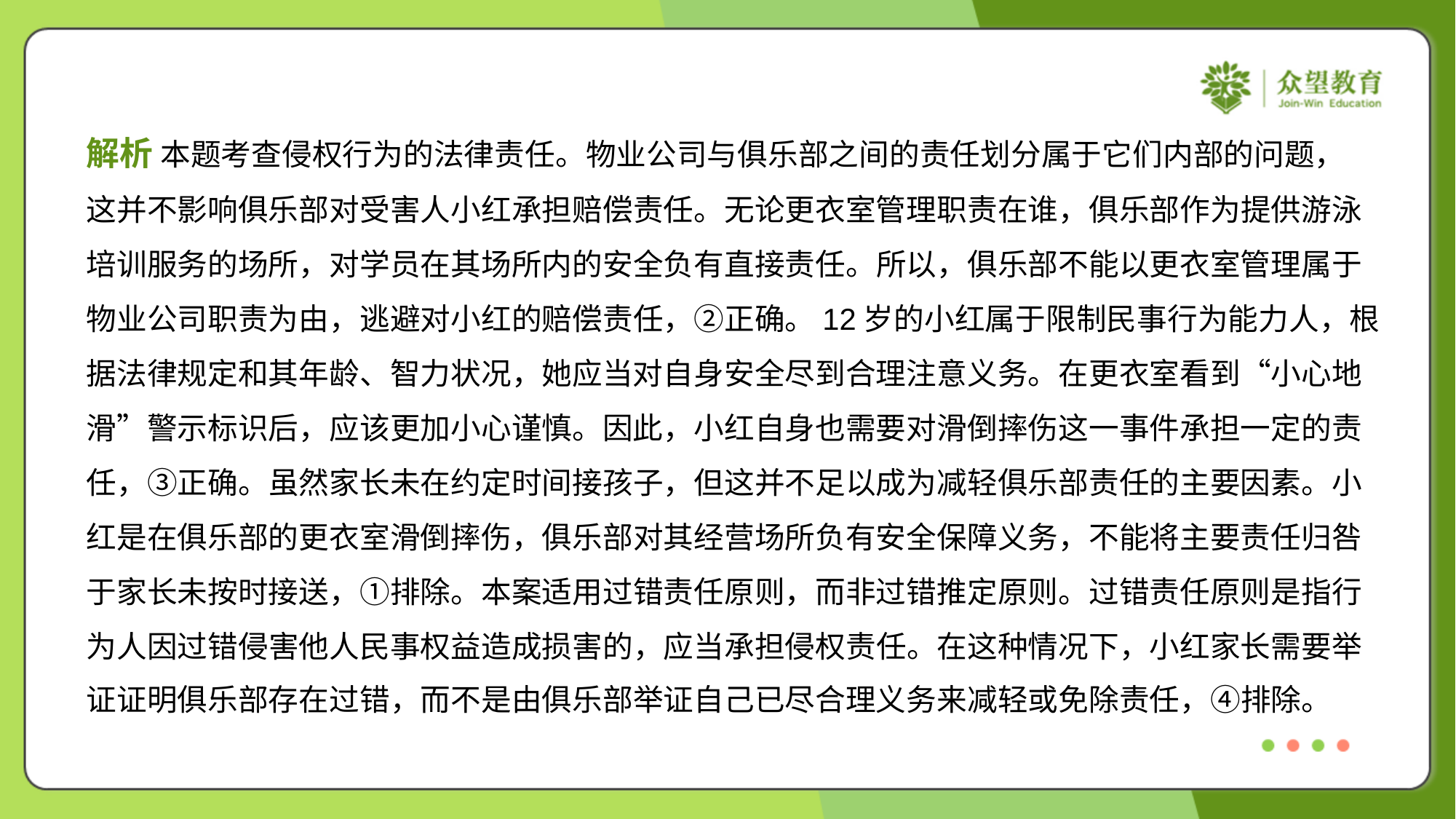

解析 本题考查侵权行为的法律责任。物业公司与俱乐部之间的责任划分属于它们内部的问题，
这并不影响俱乐部对受害人小红承担赔偿责任。无论更衣室管理职责在谁，俱乐部作为提供游泳
培训服务的场所，对学员在其场所内的安全负有直接责任。所以，俱乐部不能以更衣室管理属于
物业公司职责为由，逃避对小红的赔偿责任，②正确。12岁的小红属于限制民事行为能力人，根
据法律规定和其年龄、智力状况，她应当对自身安全尽到合理注意义务。在更衣室看到“小心地
滑”警示标识后，应该更加小心谨慎。因此，小红自身也需要对滑倒摔伤这一事件承担一定的责
任，③正确。虽然家长未在约定时间接孩子，但这并不足以成为减轻俱乐部责任的主要因素。小
红是在俱乐部的更衣室滑倒摔伤，俱乐部对其经营场所负有安全保障义务，不能将主要责任归咎
于家长未按时接送，①排除。本案适用过错责任原则，而非过错推定原则。过错责任原则是指行
为人因过错侵害他人民事权益造成损害的，应当承担侵权责任。在这种情况下，小红家长需要举
证证明俱乐部存在过错，而不是由俱乐部举证自己已尽合理义务来减轻或免除责任，④排除。